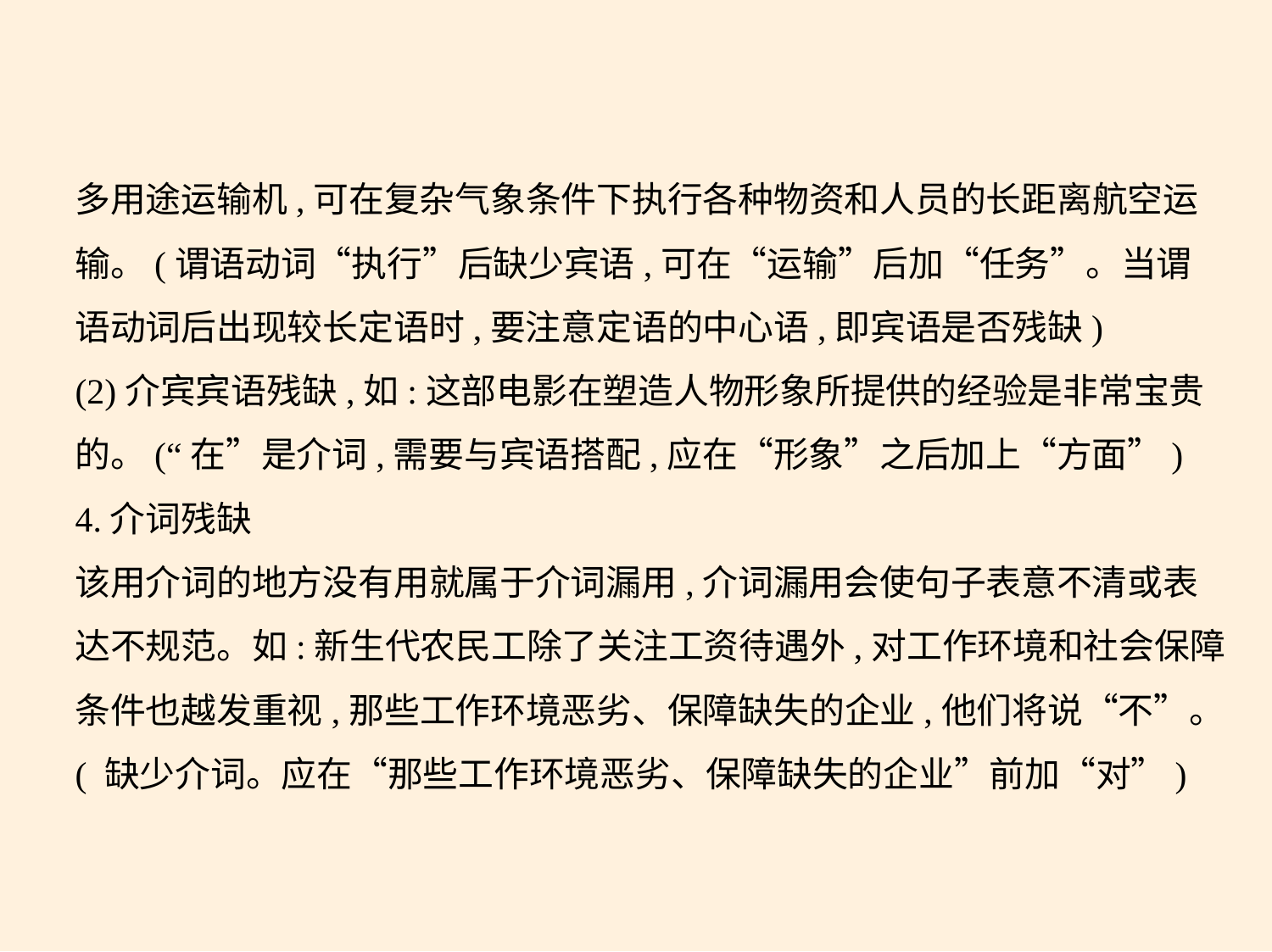

多用途运输机,可在复杂气象条件下执行各种物资和人员的长距离航空运
输。(谓语动词“执行”后缺少宾语,可在“运输”后加“任务”。当谓
语动词后出现较长定语时,要注意定语的中心语,即宾语是否残缺)
(2)介宾宾语残缺,如:这部电影在塑造人物形象所提供的经验是非常宝贵
的。(“在”是介词,需要与宾语搭配,应在“形象”之后加上“方面”)
4.介词残缺
该用介词的地方没有用就属于介词漏用,介词漏用会使句子表意不清或表
达不规范。如:新生代农民工除了关注工资待遇外,对工作环境和社会保障
条件也越发重视,那些工作环境恶劣、保障缺失的企业,他们将说“不”。
( 缺少介词。应在“那些工作环境恶劣、保障缺失的企业”前加“对”)